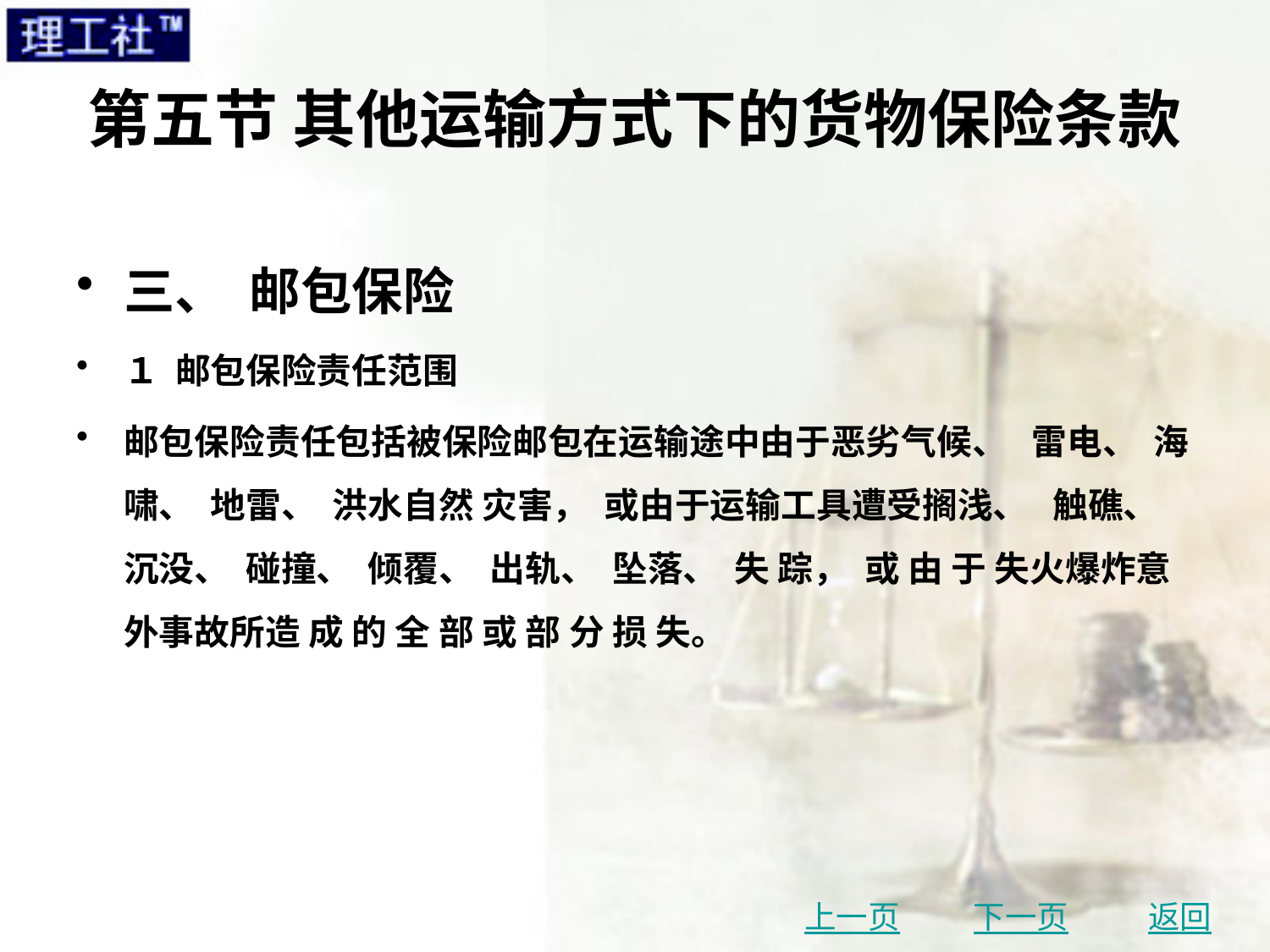

# 第五节 其他运输方式下的货物保险条款
三、  邮包保险
１  邮包保险责任范围
邮包保险责任包括被保险邮包在运输途中由于恶劣气候、   雷电、  海啸、  地雷、  洪水自然 灾害，  或由于运输工具遭受搁浅、   触礁、  沉没、  碰撞、  倾覆、  出轨、  坠落、  失 踪，  或 由 于 失火爆炸意外事故所造 成 的 全 部 或 部 分 损 失。
上一页
下一页
返回